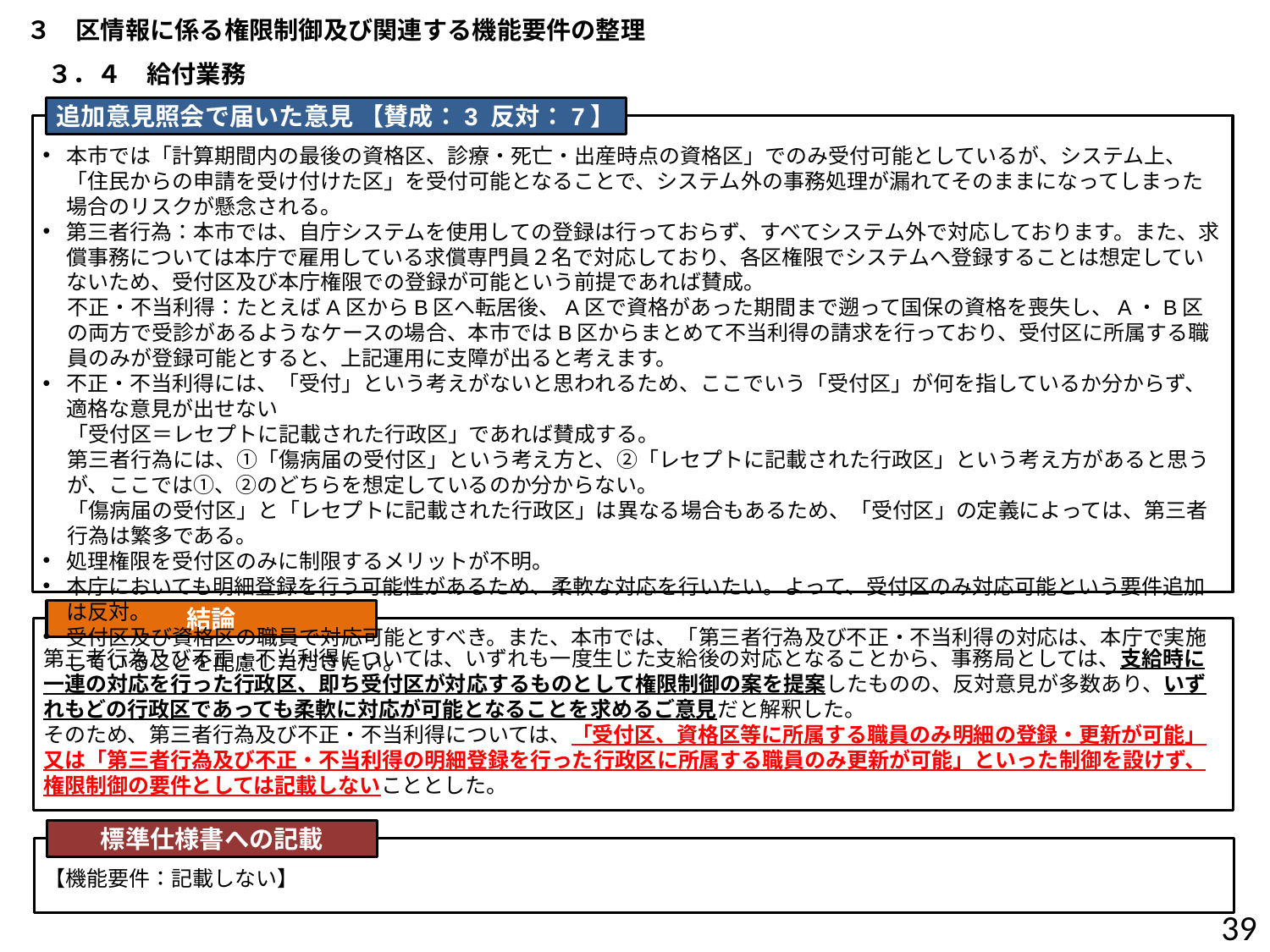

３　区情報に係る権限制御及び関連する機能要件の整理
３．４　給付業務
追加意見照会で届いた意見 【賛成：3 反対：7】

本市では「計算期間内の最後の資格区、診療・死亡・出産時点の資格区」でのみ受付可能としているが、システム上、「住民からの申請を受け付けた区」を受付可能となることで、システム外の事務処理が漏れてそのままになってしまった場合のリスクが懸念される。
第三者行為：本市では、自庁システムを使用しての登録は行っておらず、すべてシステム外で対応しております。また、求償事務については本庁で雇用している求償専門員２名で対応しており、各区権限でシステムへ登録することは想定していないため、受付区及び本庁権限での登録が可能という前提であれば賛成。
不正・不当利得：たとえばA区からB区へ転居後、A区で資格があった期間まで遡って国保の資格を喪失し、A・B区の両方で受診があるようなケースの場合、本市ではB区からまとめて不当利得の請求を行っており、受付区に所属する職員のみが登録可能とすると、上記運用に支障が出ると考えます。
不正・不当利得には、「受付」という考えがないと思われるため、ここでいう「受付区」が何を指しているか分からず、適格な意見が出せない
「受付区＝レセプトに記載された行政区」であれば賛成する。
第三者行為には、①「傷病届の受付区」という考え方と、②「レセプトに記載された行政区」という考え方があると思うが、ここでは①、②のどちらを想定しているのか分からない。
「傷病届の受付区」と「レセプトに記載された行政区」は異なる場合もあるため、「受付区」の定義によっては、第三者行為は繁多である。
処理権限を受付区のみに制限するメリットが不明。
本庁においても明細登録を行う可能性があるため、柔軟な対応を行いたい。よって、受付区のみ対応可能という要件追加は反対。
受付区及び資格区の職員で対応可能とすべき。また、本市では、「第三者行為及び不正・不当利得の対応は、本庁で実施していることを配慮しただきたい。
結論

第三者行為及び不正・不当利得については、いずれも一度生じた支給後の対応となることから、事務局としては、支給時に一連の対応を行った行政区、即ち受付区が対応するものとして権限制御の案を提案したものの、反対意見が多数あり、いずれもどの行政区であっても柔軟に対応が可能となることを求めるご意見だと解釈した。
そのため、第三者行為及び不正・不当利得については、「受付区、資格区等に所属する職員のみ明細の登録・更新が可能」又は「第三者行為及び不正・不当利得の明細登録を行った行政区に所属する職員のみ更新が可能」といった制御を設けず、権限制御の要件としては記載しないこととした。

標準仕様書への記載

【機能要件：記載しない】
39